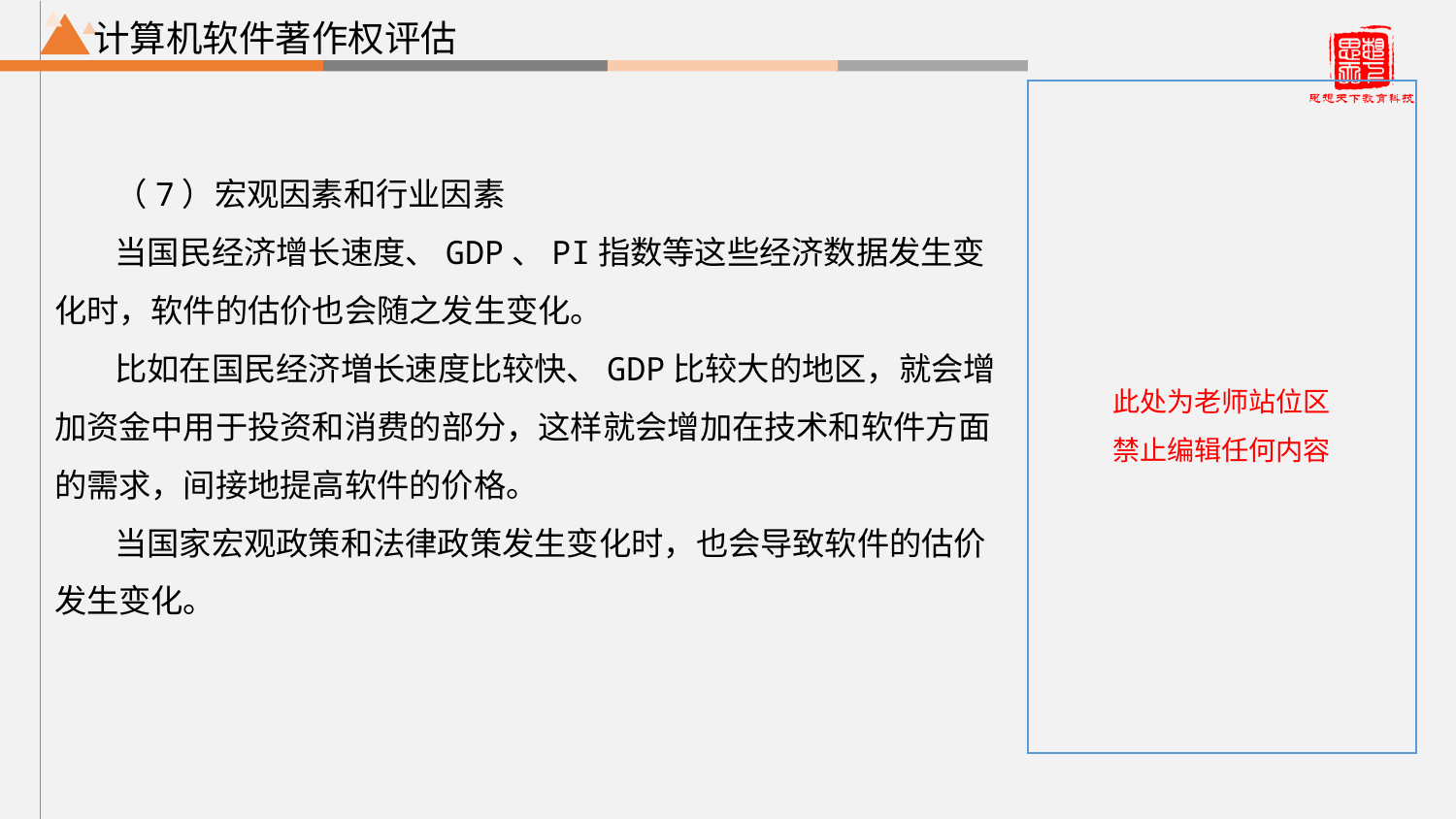

计算机软件著作权评估
（7）宏观因素和行业因素
当国民经济增长速度、GDP、PI指数等这些经济数据发生变化时，软件的估价也会随之发生变化。
比如在国民经济増长速度比较快、GDP比较大的地区，就会增加资金中用于投资和消费的部分，这样就会增加在技术和软件方面的需求，间接地提高软件的价格。
当国家宏观政策和法律政策发生变化时，也会导致软件的估价发生变化。
12